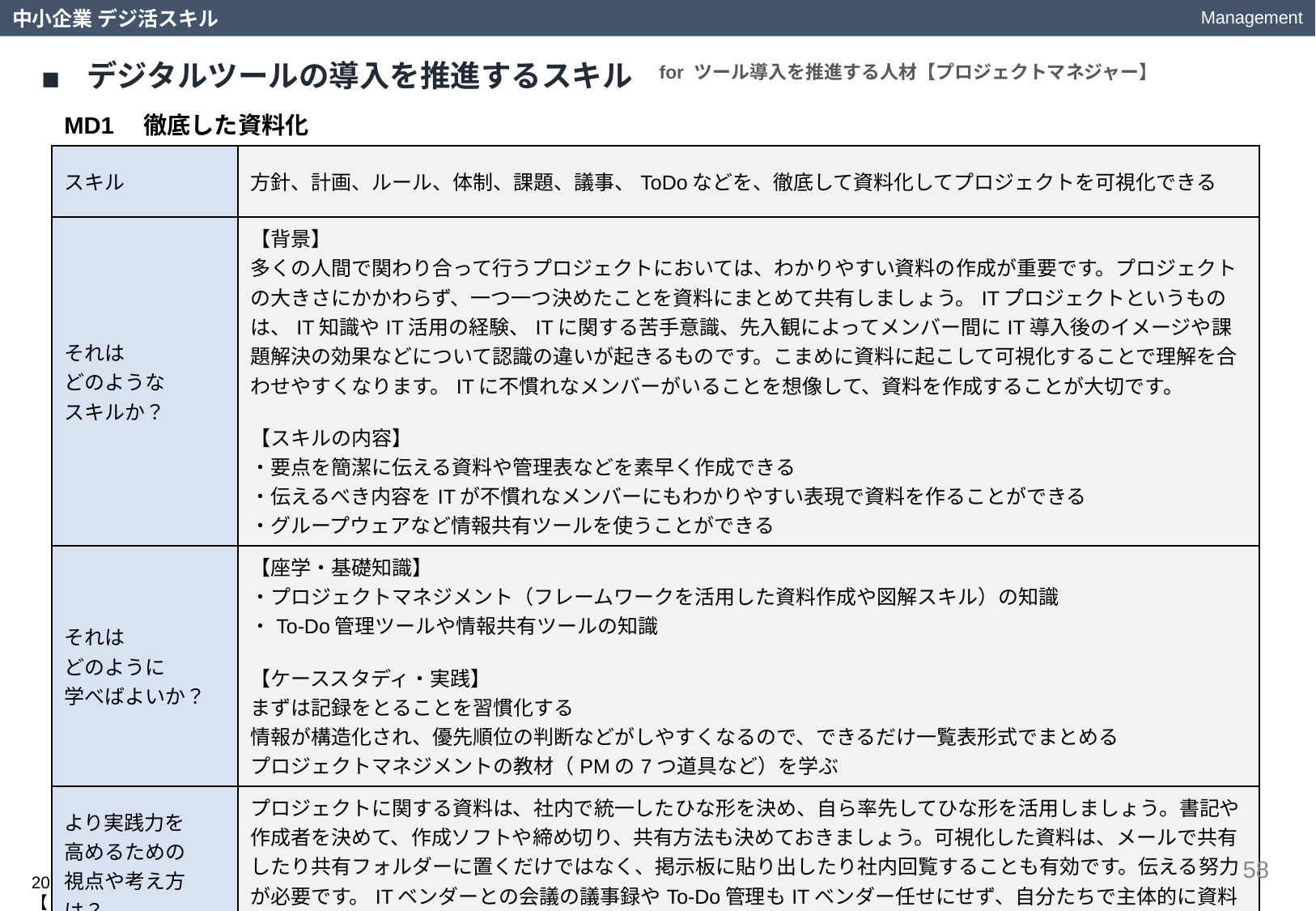

Management
中小企業 デジ活スキル
デジタルツールの導入を推進するスキル
for ツール導入を推進する人材【プロジェクトマネジャー】
MD1　徹底した資料化
| スキル | 方針、計画、ルール、体制、課題、議事、ToDoなどを、徹底して資料化してプロジェクトを可視化できる |
| --- | --- |
| それは どのような スキルか？ | 【背景】 多くの人間で関わり合って行うプロジェクトにおいては、わかりやすい資料の作成が重要です。プロジェクトの大きさにかかわらず、一つ一つ決めたことを資料にまとめて共有しましょう。ITプロジェクトというものは、IT知識やIT活用の経験、ITに関する苦手意識、先入観によってメンバー間にIT導入後のイメージや課題解決の効果などについて認識の違いが起きるものです。こまめに資料に起こして可視化することで理解を合わせやすくなります。ITに不慣れなメンバーがいることを想像して、資料を作成することが大切です。 【スキルの内容】 ・要点を簡潔に伝える資料や管理表などを素早く作成できる ・伝えるべき内容をITが不慣れなメンバーにもわかりやすい表現で資料を作ることができる ・グループウェアなど情報共有ツールを使うことができる |
| それは どのように 学べばよいか？ | 【座学・基礎知識】 ・プロジェクトマネジメント（フレームワークを活用した資料作成や図解スキル）の知識 ・To-Do管理ツールや情報共有ツールの知識 【ケーススタディ・実践】 まずは記録をとることを習慣化する 情報が構造化され、優先順位の判断などがしやすくなるので、できるだけ一覧表形式でまとめる プロジェクトマネジメントの教材（PMの7つ道具など）を学ぶ |
| より実践力を 高めるための 視点や考え方は？ | プロジェクトに関する資料は、社内で統一したひな形を決め、自ら率先してひな形を活用しましょう。書記や作成者を決めて、作成ソフトや締め切り、共有方法も決めておきましょう。可視化した資料は、メールで共有したり共有フォルダーに置くだけではなく、掲示板に貼り出したり社内回覧することも有効です。伝える努力が必要です。ITベンダーとの会議の議事録やTo-Do管理もITベンダー任せにせず、自分たちで主体的に資料化しましょう。 |
58